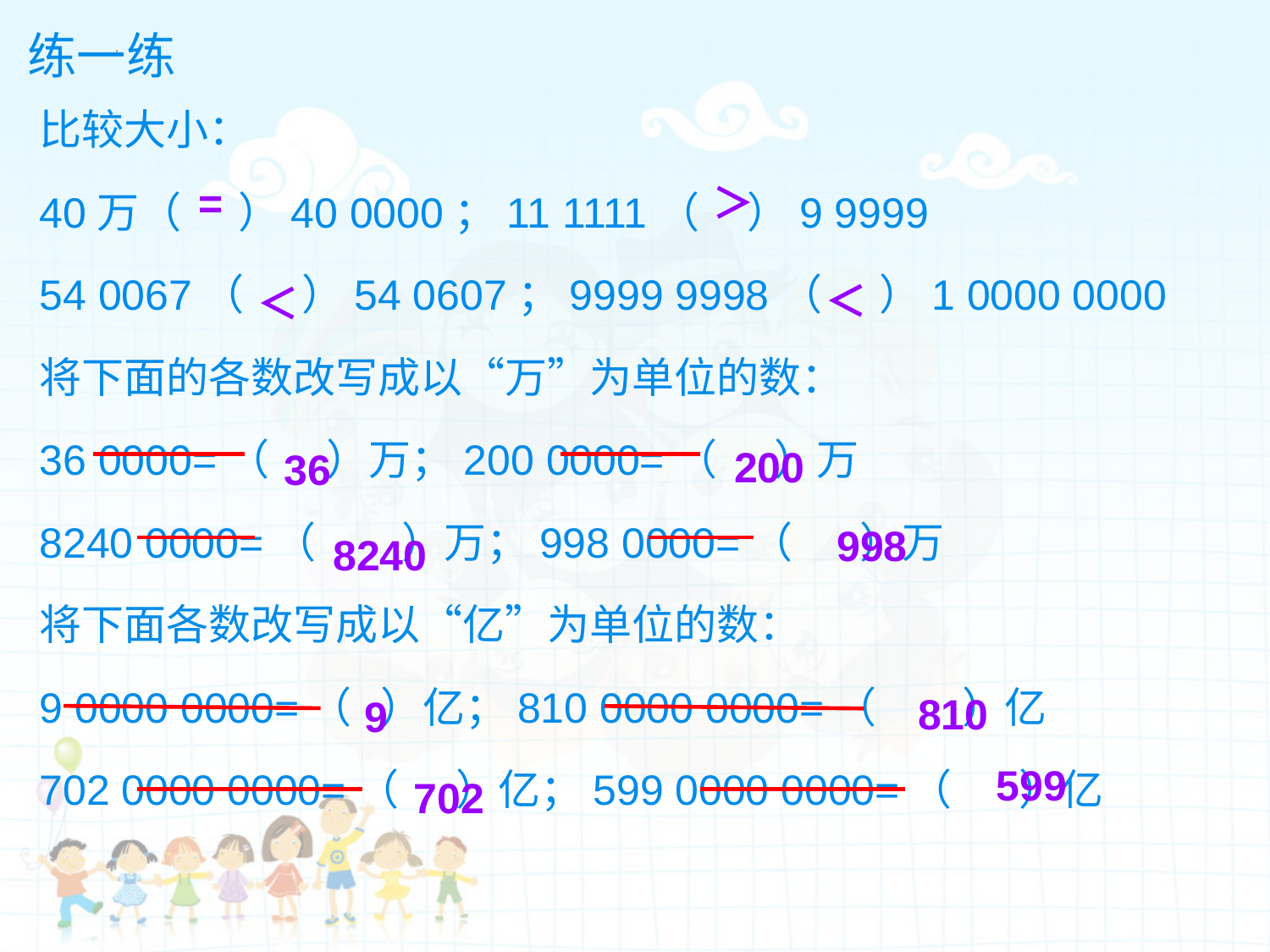

# 练一练
比较大小：
40万（      ）40 0000；11 1111（     ）9 9999
54 0067（      ）54 0607；9999 9998（      ）1 0000 0000
将下面的各数改写成以“万”为单位的数：
36 0000=（      ）万；200 0000=（      ）万
8240 0000=（         ）万；998 0000=（       ）万
将下面各数改写成以“亿”为单位的数：
9 0000 0000=（   ）亿；810 0000 0000=（         ）亿
702 0000 0000=（      ）亿；599 0000 0000=（       ）亿
=
＞
＜
＜
200
36
998
8240
810
9
599
702